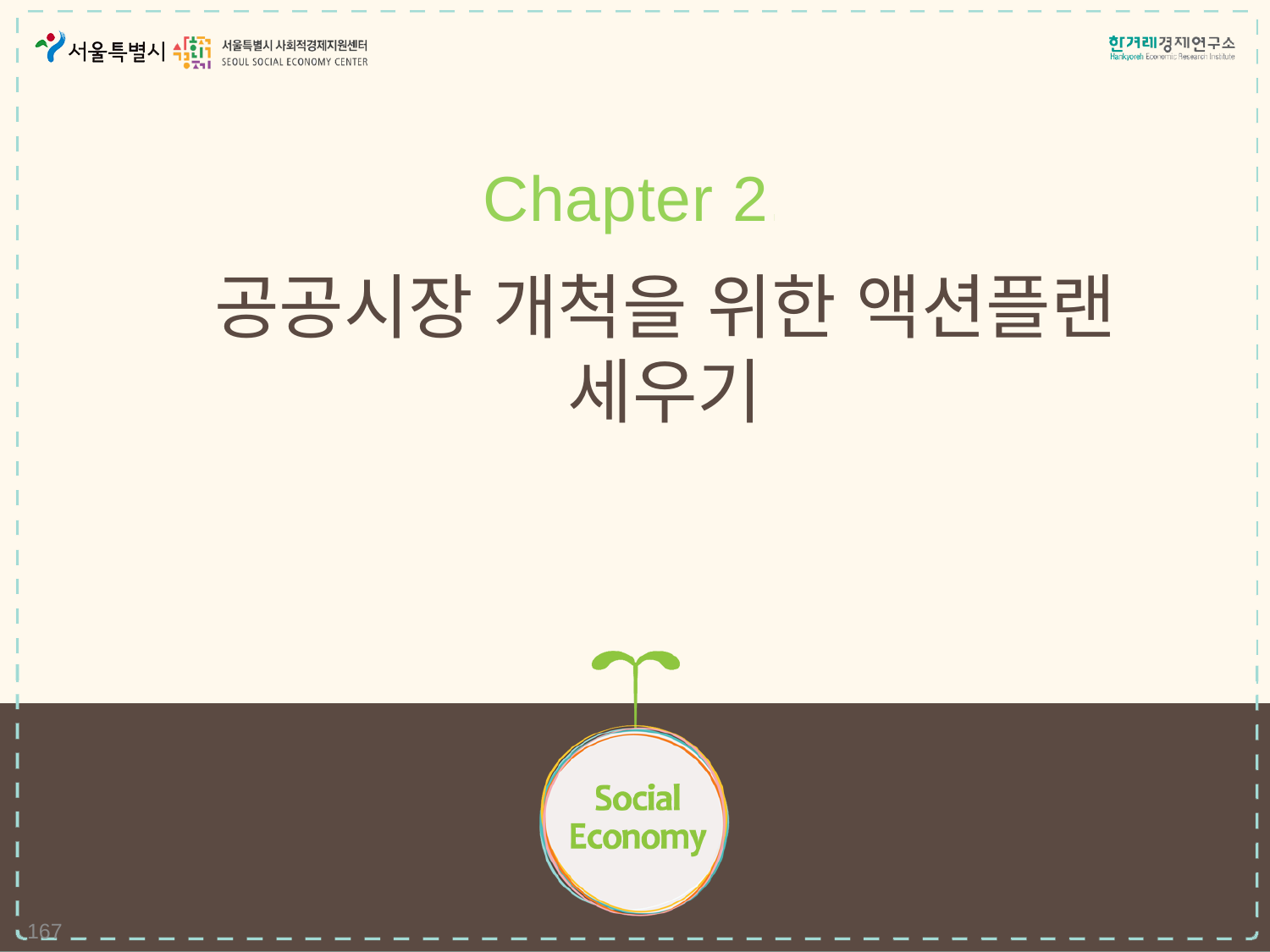

Chapter 2.
# 공공시장 개척을 위한 액션플랜 세우기
167